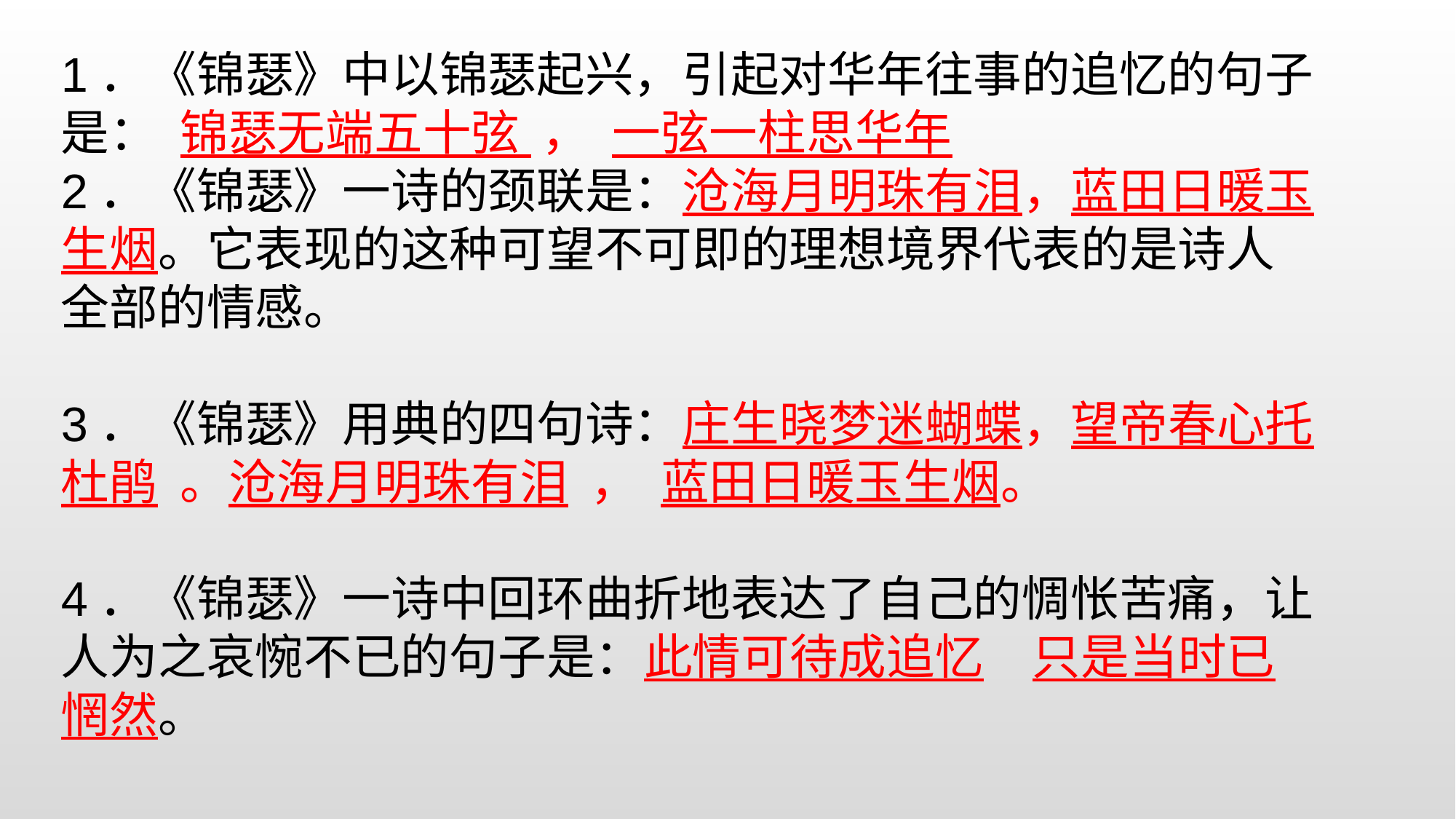

1．《锦瑟》中以锦瑟起兴，引起对华年往事的追忆的句子是：  锦瑟无端五十弦  ，  一弦一柱思华年
2．《锦瑟》一诗的颈联是：沧海月明珠有泪，蓝田日暖玉生烟。它表现的这种可望不可即的理想境界代表的是诗人全部的情感。

3．《锦瑟》用典的四句诗：庄生晓梦迷蝴蝶，望帝春心托杜鹃  。沧海月明珠有泪  ，  蓝田日暖玉生烟。

4．《锦瑟》一诗中回环曲折地表达了自己的惆怅苦痛，让人为之哀惋不已的句子是：此情可待成追忆　只是当时已惘然。